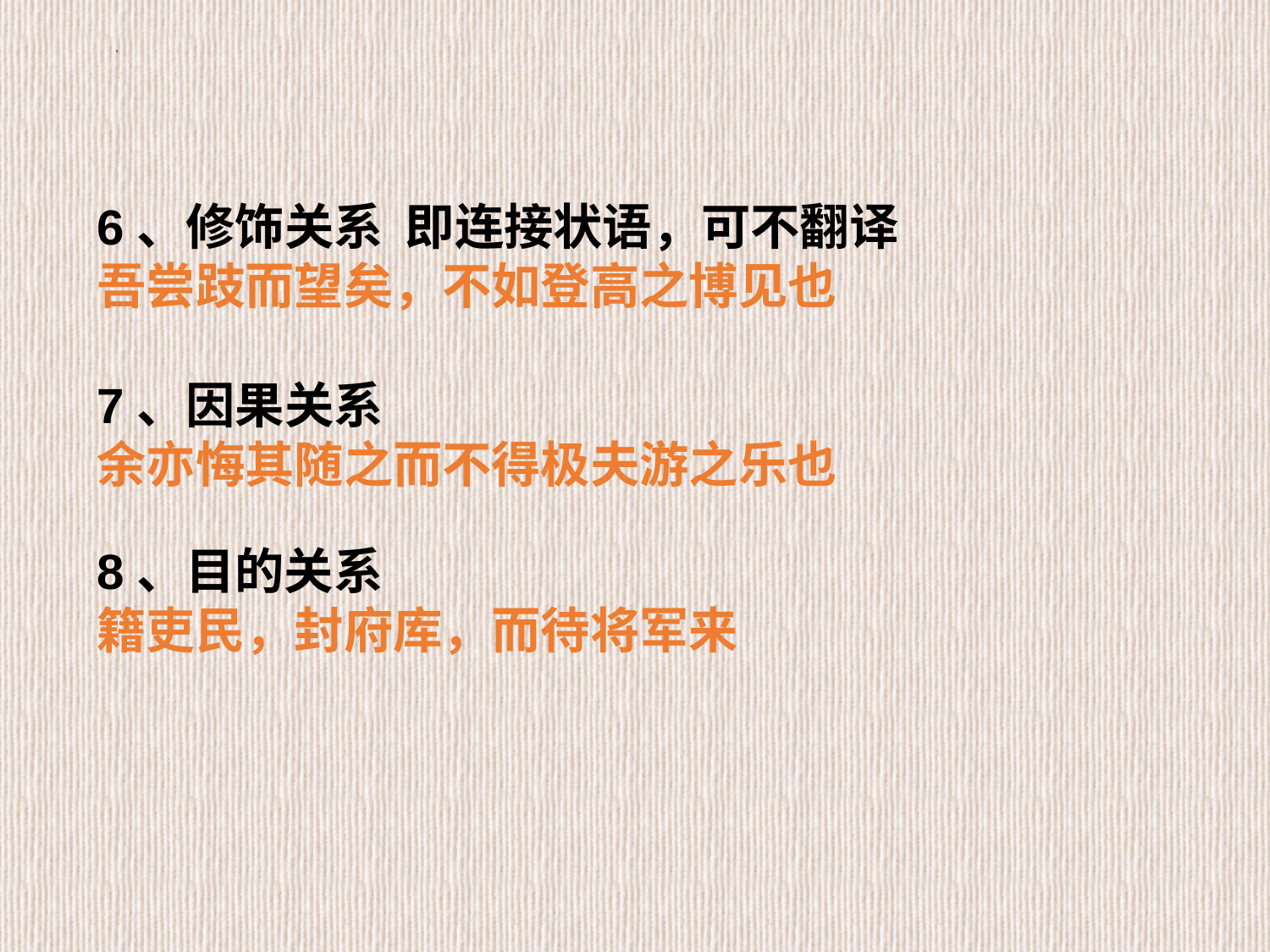

6、修饰关系  即连接状语，可不翻译
吾尝跂而望矣，不如登高之博见也
7、因果关系
余亦悔其随之而不得极夫游之乐也
8、目的关系
籍吏民，封府库，而待将军来